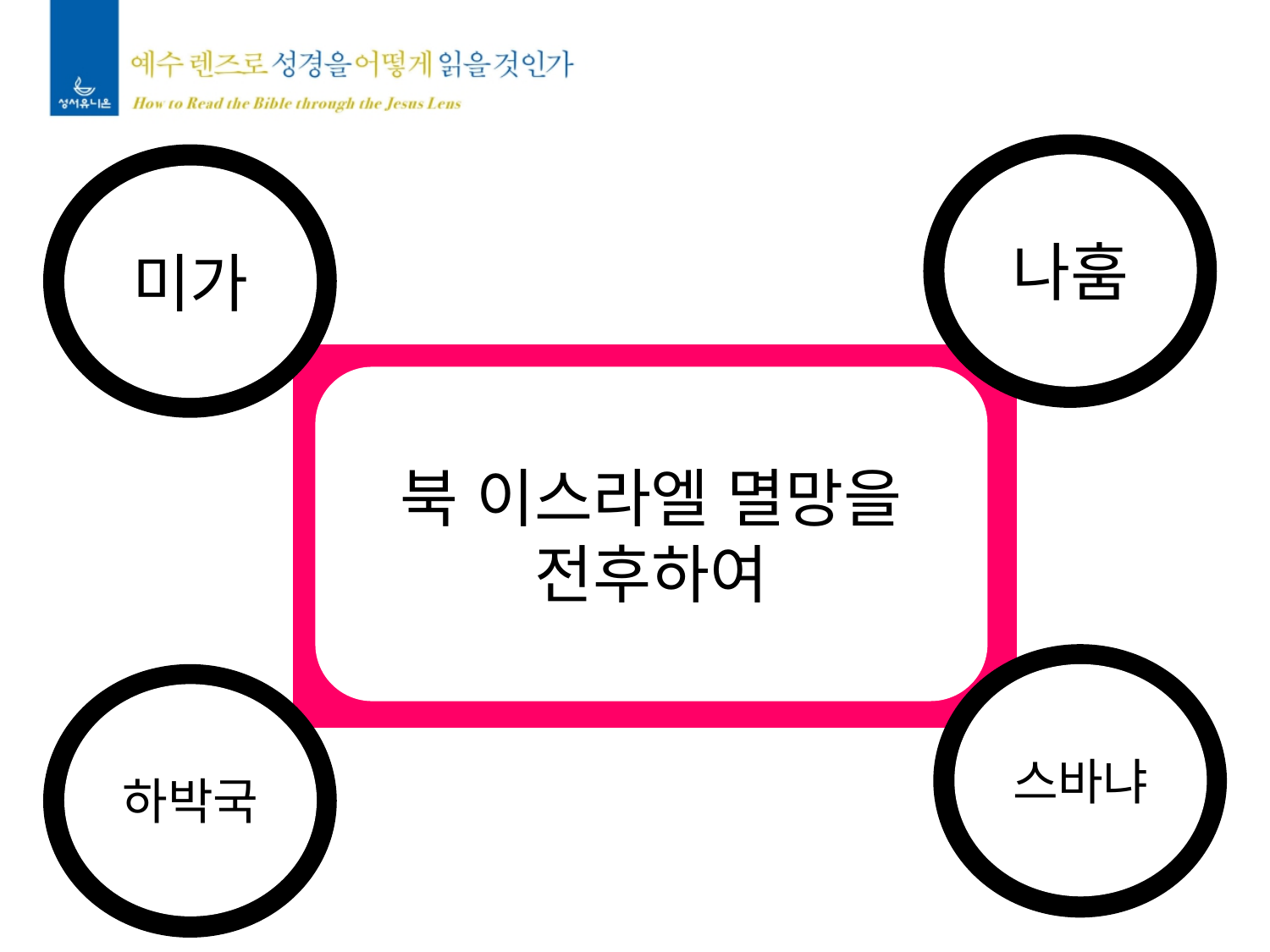

나훔
미가

북 이스라엘 멸망을
전후하여

스바냐
하박국